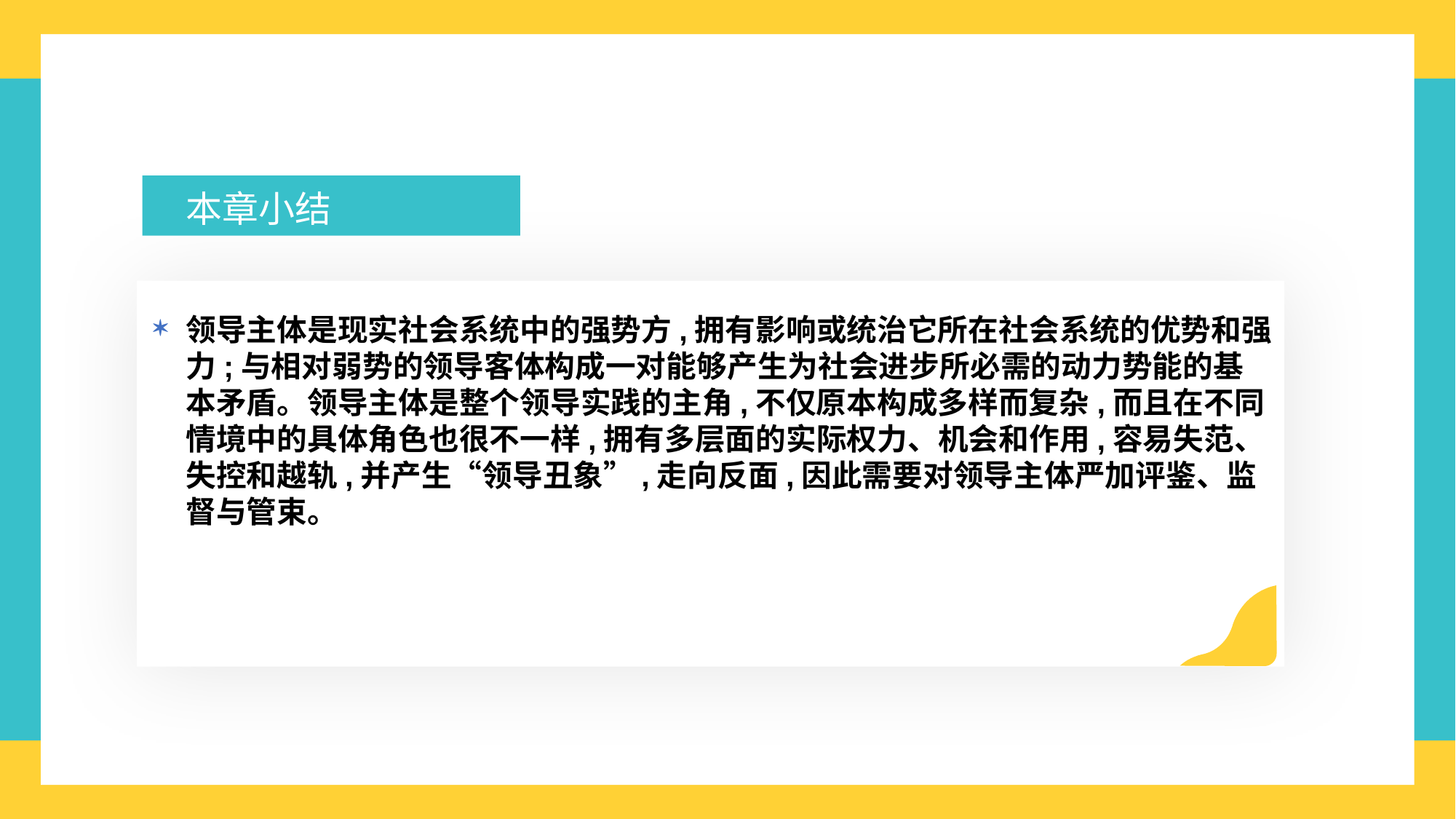

本章小结

领导主体是现实社会系统中的强势方,拥有影响或统治它所在社会系统的优势和强力;与相对弱势的领导客体构成一对能够产生为社会进步所必需的动力势能的基本矛盾。领导主体是整个领导实践的主角,不仅原本构成多样而复杂,而且在不同情境中的具体角色也很不一样,拥有多层面的实际权力、机会和作用,容易失范、失控和越轨,并产生“领导丑象”,走向反面,因此需要对领导主体严加评鉴、监督与管束。